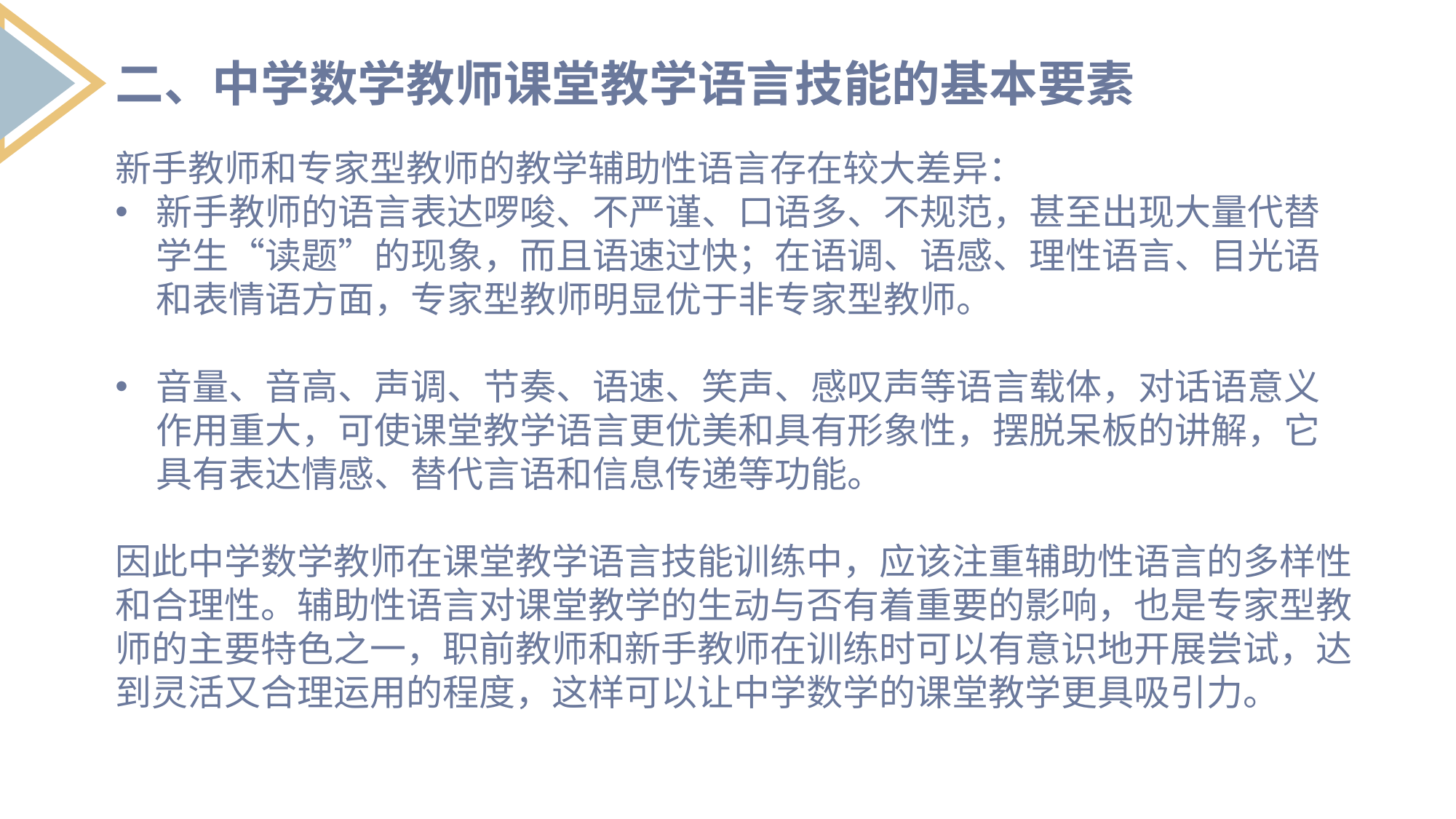

二、中学数学教师课堂教学语言技能的基本要素
新手教师和专家型教师的教学辅助性语言存在较大差异：
新手教师的语言表达啰唆、不严谨、口语多、不规范，甚至出现大量代替学生“读题”的现象，而且语速过快；在语调、语感、理性语言、目光语和表情语方面，专家型教师明显优于非专家型教师。

音量、音高、声调、节奏、语速、笑声、感叹声等语言载体，对话语意义作用重大，可使课堂教学语言更优美和具有形象性，摆脱呆板的讲解，它具有表达情感、替代言语和信息传递等功能。

因此中学数学教师在课堂教学语言技能训练中，应该注重辅助性语言的多样性和合理性。辅助性语言对课堂教学的生动与否有着重要的影响，也是专家型教师的主要特色之一，职前教师和新手教师在训练时可以有意识地开展尝试，达到灵活又合理运用的程度，这样可以让中学数学的课堂教学更具吸引力。

2.中学数学教师课堂教学语言的基本形式